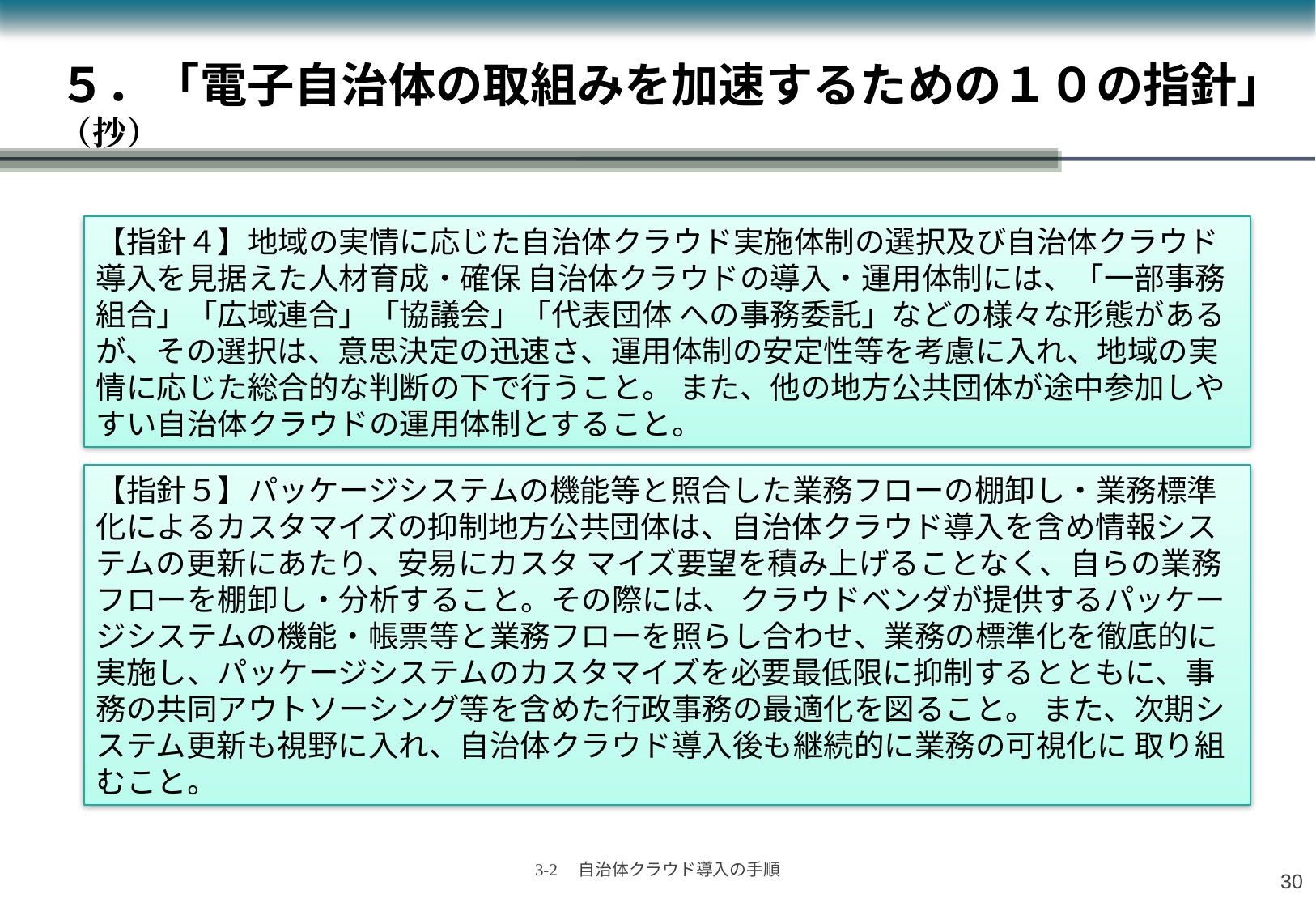

# ５．「電子自治体の取組みを加速するための１０の指針」 （抄）
【指針４】地域の実情に応じた自治体クラウド実施体制の選択及び自治体クラウド 導入を見据えた人材育成・確保 自治体クラウドの導入・運用体制には、「一部事務組合」「広域連合」「協議会」「代表団体 への事務委託」などの様々な形態があるが、その選択は、意思決定の迅速さ、運用体制の安定性等を考慮に入れ、地域の実情に応じた総合的な判断の下で行うこと。 また、他の地方公共団体が途中参加しやすい自治体クラウドの運用体制とすること。
【指針５】パッケージシステムの機能等と照合した業務フローの棚卸し・業務標準化によるカスタマイズの抑制地方公共団体は、自治体クラウド導入を含め情報システムの更新にあたり、安易にカスタ マイズ要望を積み上げることなく、自らの業務フローを棚卸し・分析すること。その際には、 クラウドベンダが提供するパッケージシステムの機能・帳票等と業務フローを照らし合わせ、業務の標準化を徹底的に実施し、パッケージシステムのカスタマイズを必要最低限に抑制するとともに、事務の共同アウトソーシング等を含めた行政事務の最適化を図ること。 また、次期システム更新も視野に入れ、自治体クラウド導入後も継続的に業務の可視化に 取り組むこと。
30
3-2　自治体クラウド導入の手順